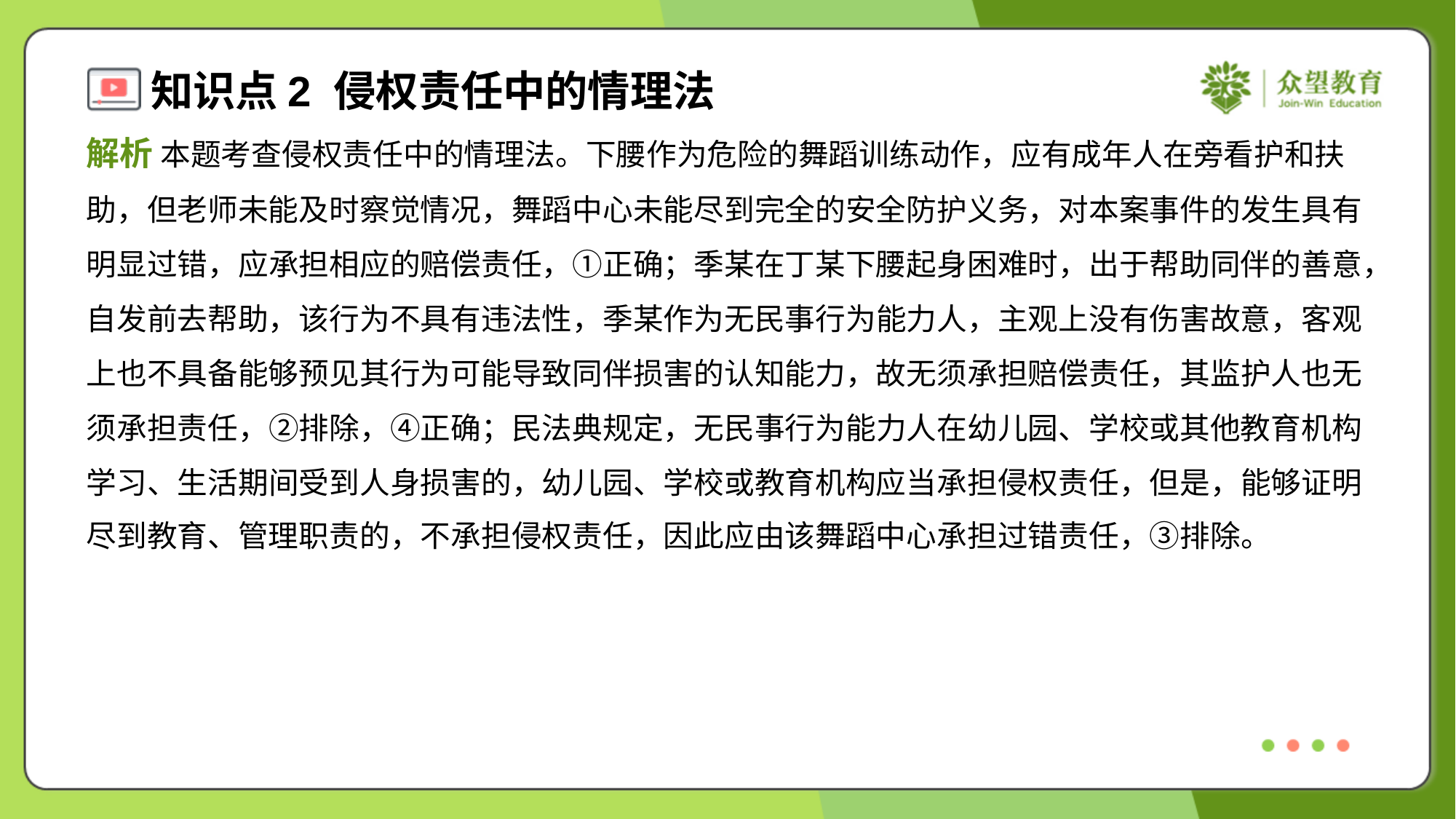

解析 本题考查侵权责任中的情理法。下腰作为危险的舞蹈训练动作，应有成年人在旁看护和扶
助，但老师未能及时察觉情况，舞蹈中心未能尽到完全的安全防护义务，对本案事件的发生具有
明显过错，应承担相应的赔偿责任，①正确；季某在丁某下腰起身困难时，出于帮助同伴的善意，
自发前去帮助，该行为不具有违法性，季某作为无民事行为能力人，主观上没有伤害故意，客观
上也不具备能够预见其行为可能导致同伴损害的认知能力，故无须承担赔偿责任，其监护人也无
须承担责任，②排除，④正确；民法典规定，无民事行为能力人在幼儿园、学校或其他教育机构
学习、生活期间受到人身损害的，幼儿园、学校或教育机构应当承担侵权责任，但是，能够证明
尽到教育、管理职责的，不承担侵权责任，因此应由该舞蹈中心承担过错责任，③排除。